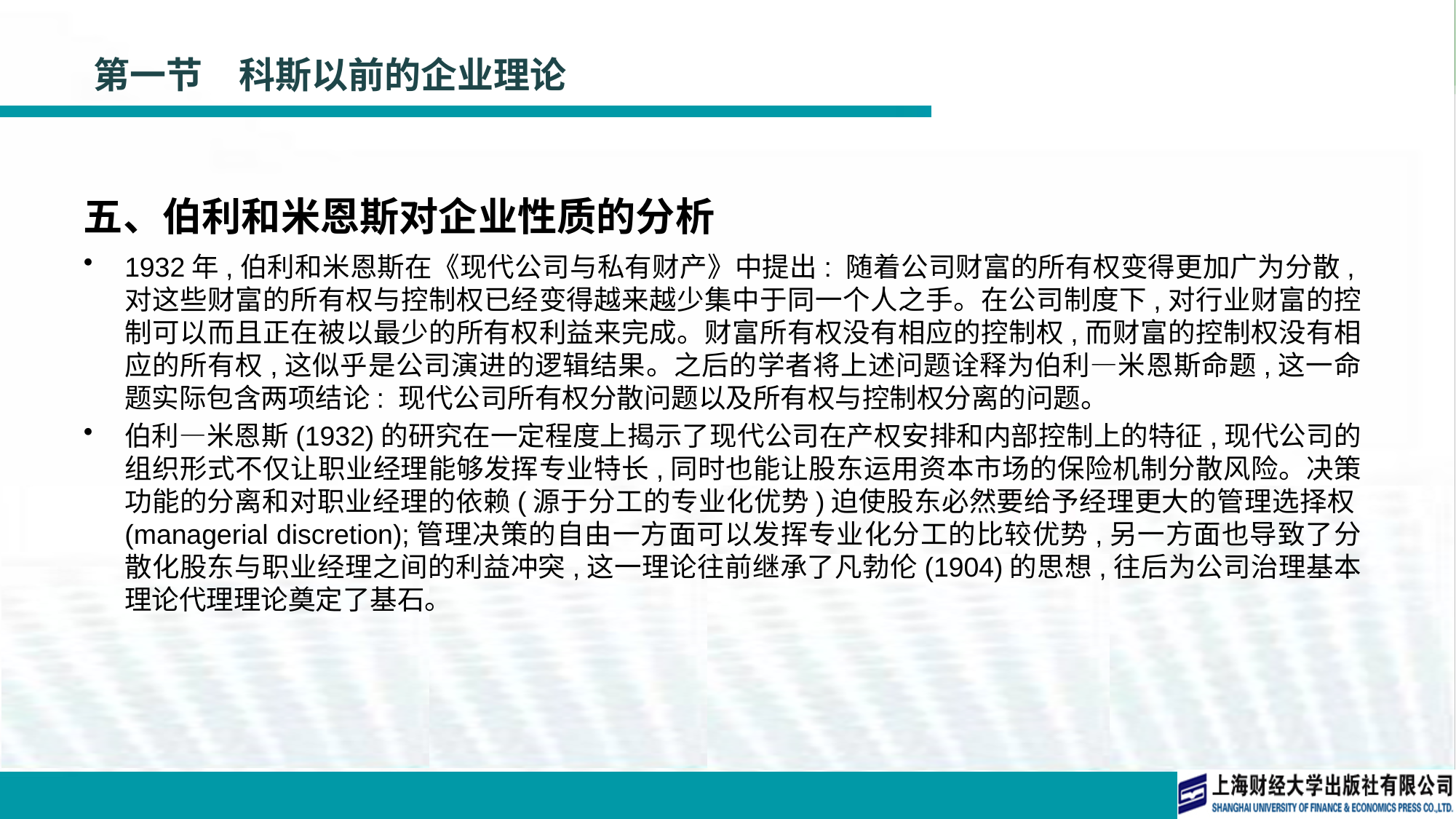

# 第一节　科斯以前的企业理论
五、伯利和米恩斯对企业性质的分析
1932年,伯利和米恩斯在《现代公司与私有财产》中提出: 随着公司财富的所有权变得更加广为分散,对这些财富的所有权与控制权已经变得越来越少集中于同一个人之手。在公司制度下,对行业财富的控制可以而且正在被以最少的所有权利益来完成。财富所有权没有相应的控制权,而财富的控制权没有相应的所有权,这似乎是公司演进的逻辑结果。之后的学者将上述问题诠释为伯利—米恩斯命题,这一命题实际包含两项结论: 现代公司所有权分散问题以及所有权与控制权分离的问题。
伯利—米恩斯(1932)的研究在一定程度上揭示了现代公司在产权安排和内部控制上的特征,现代公司的组织形式不仅让职业经理能够发挥专业特长,同时也能让股东运用资本市场的保险机制分散风险。决策功能的分离和对职业经理的依赖(源于分工的专业化优势)迫使股东必然要给予经理更大的管理选择权(managerial discretion);管理决策的自由一方面可以发挥专业化分工的比较优势,另一方面也导致了分散化股东与职业经理之间的利益冲突,这一理论往前继承了凡勃伦(1904)的思想,往后为公司治理基本理论代理理论奠定了基石。